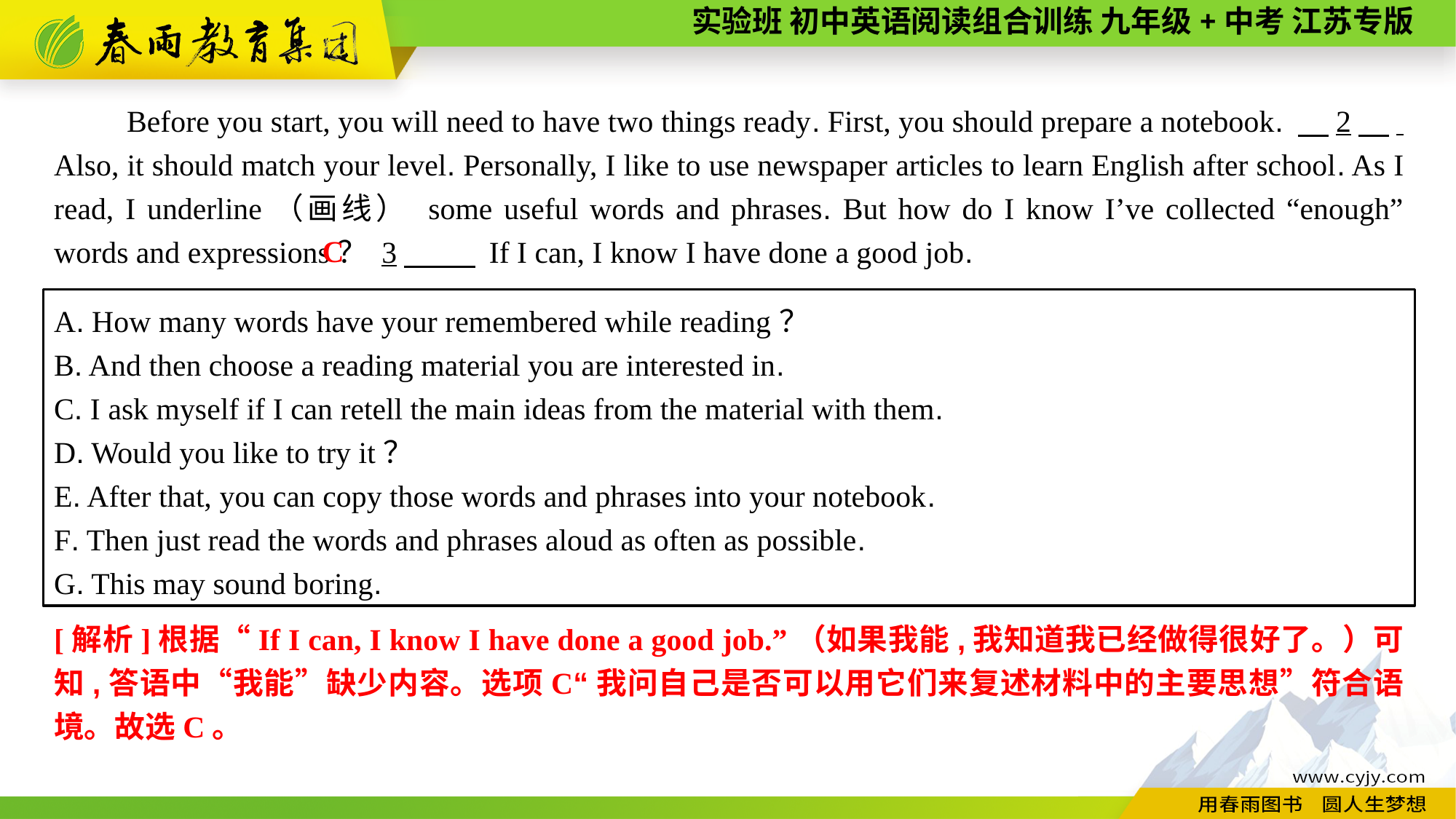

Before you start, you will need to have two things ready. First, you should prepare a notebook. 　2　. Also, it should match your level. Personally, I like to use newspaper articles to learn English after school. As I read, I underline（画线） some useful words and phrases. But how do I know I’ve collected “enough” words and expressions？ 3　       If I can, I know I have done a good job.
C
A. How many words have your remembered while reading？
B. And then choose a reading material you are interested in.
C. I ask myself if I can retell the main ideas from the material with them.
D. Would you like to try it？
E. After that, you can copy those words and phrases into your notebook.
F. Then just read the words and phrases aloud as often as possible.
G. This may sound boring.
[解析]根据“If I can, I know I have done a good job.”（如果我能,我知道我已经做得很好了。）可知,答语中“我能”缺少内容。选项C“我问自己是否可以用它们来复述材料中的主要思想”符合语境。故选C。